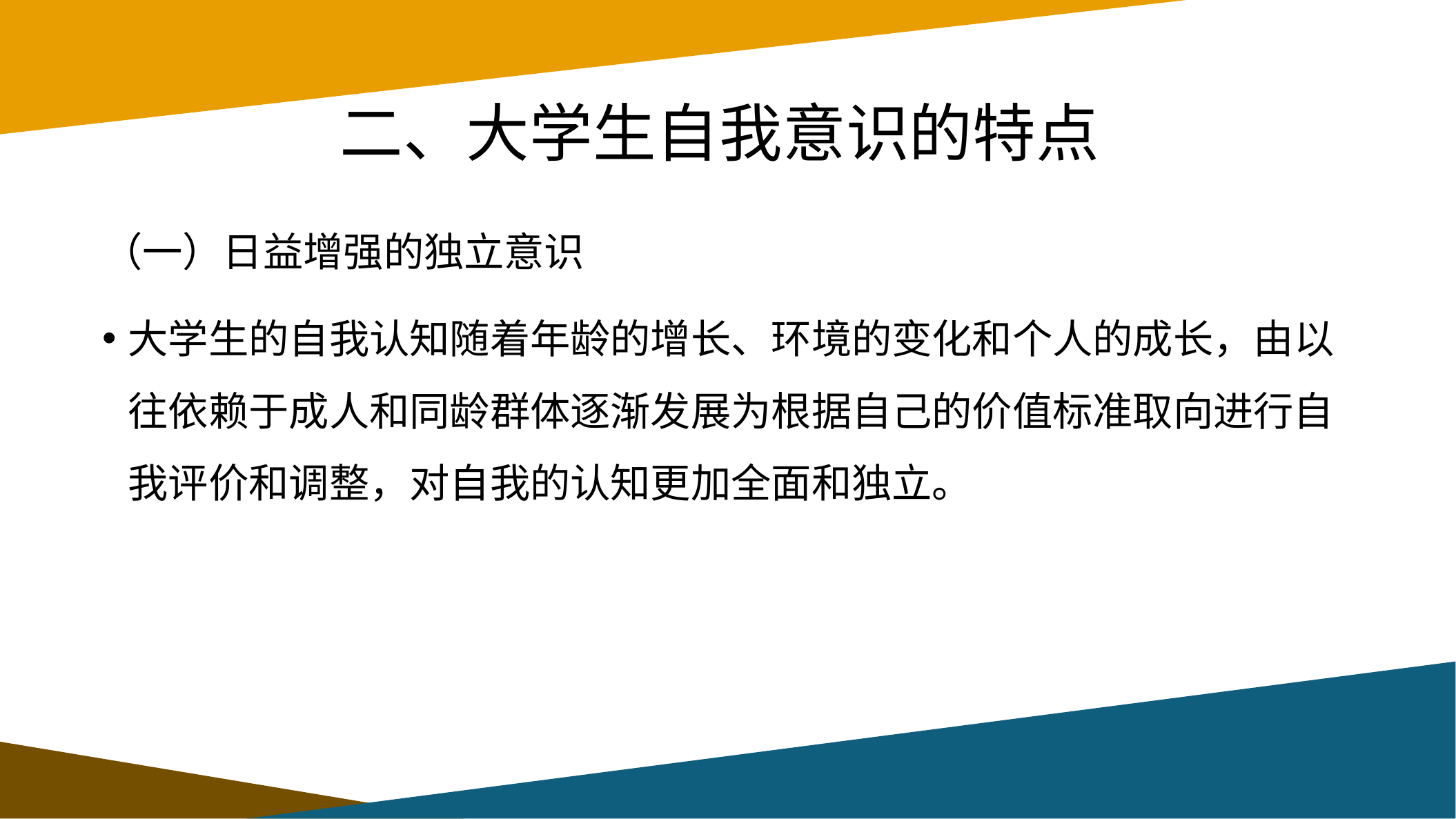

# 二、大学生自我意识的特点
（一）日益增强的独立意识
大学生的自我认知随着年龄的增长、环境的变化和个人的成长，由以往依赖于成人和同龄群体逐渐发展为根据自己的价值标准取向进行自我评价和调整，对自我的认知更加全面和独立。